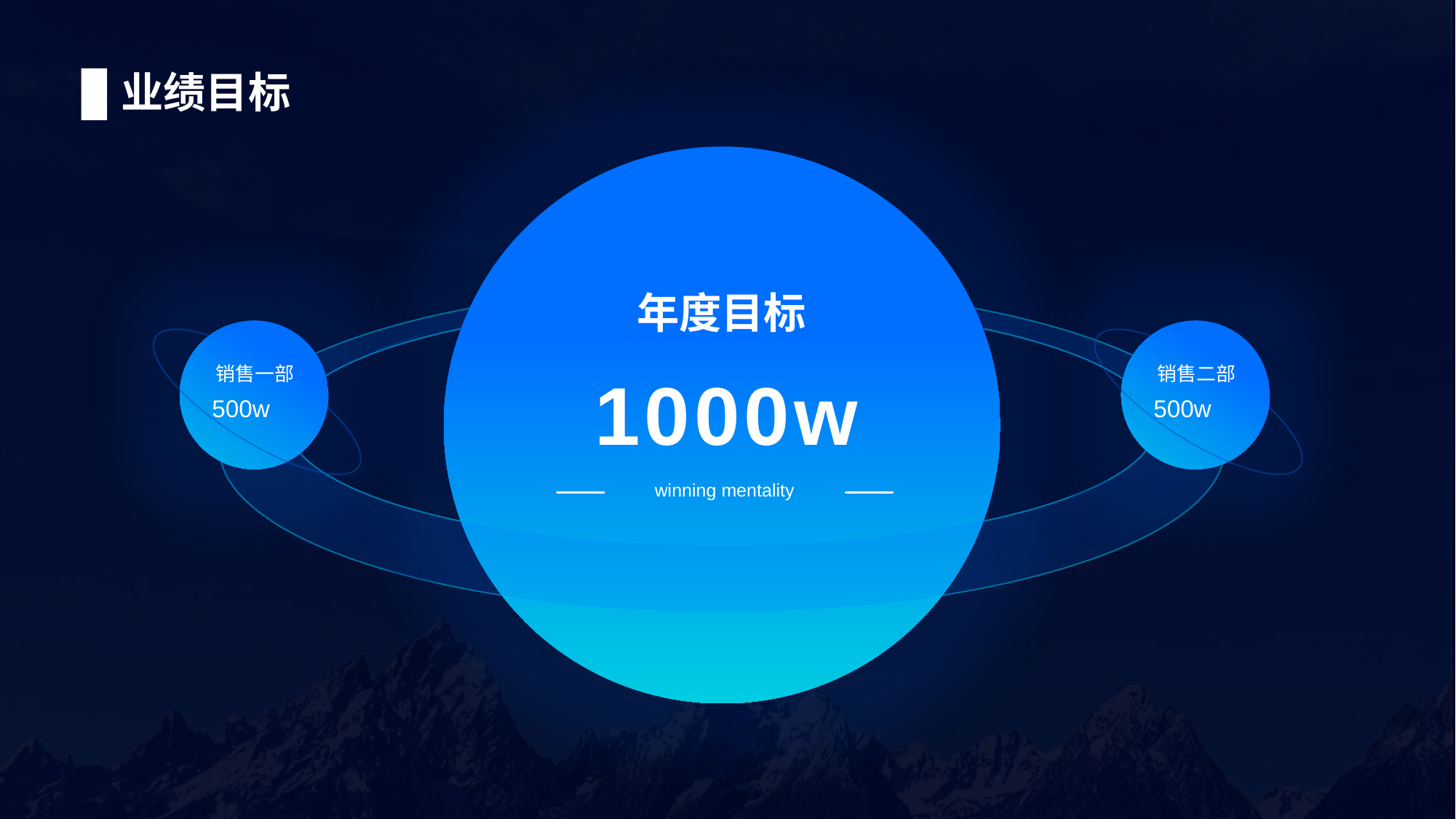

# 业绩目标

年度目标
1000w
winning mentality

销售一部
500w

销售二部
500w